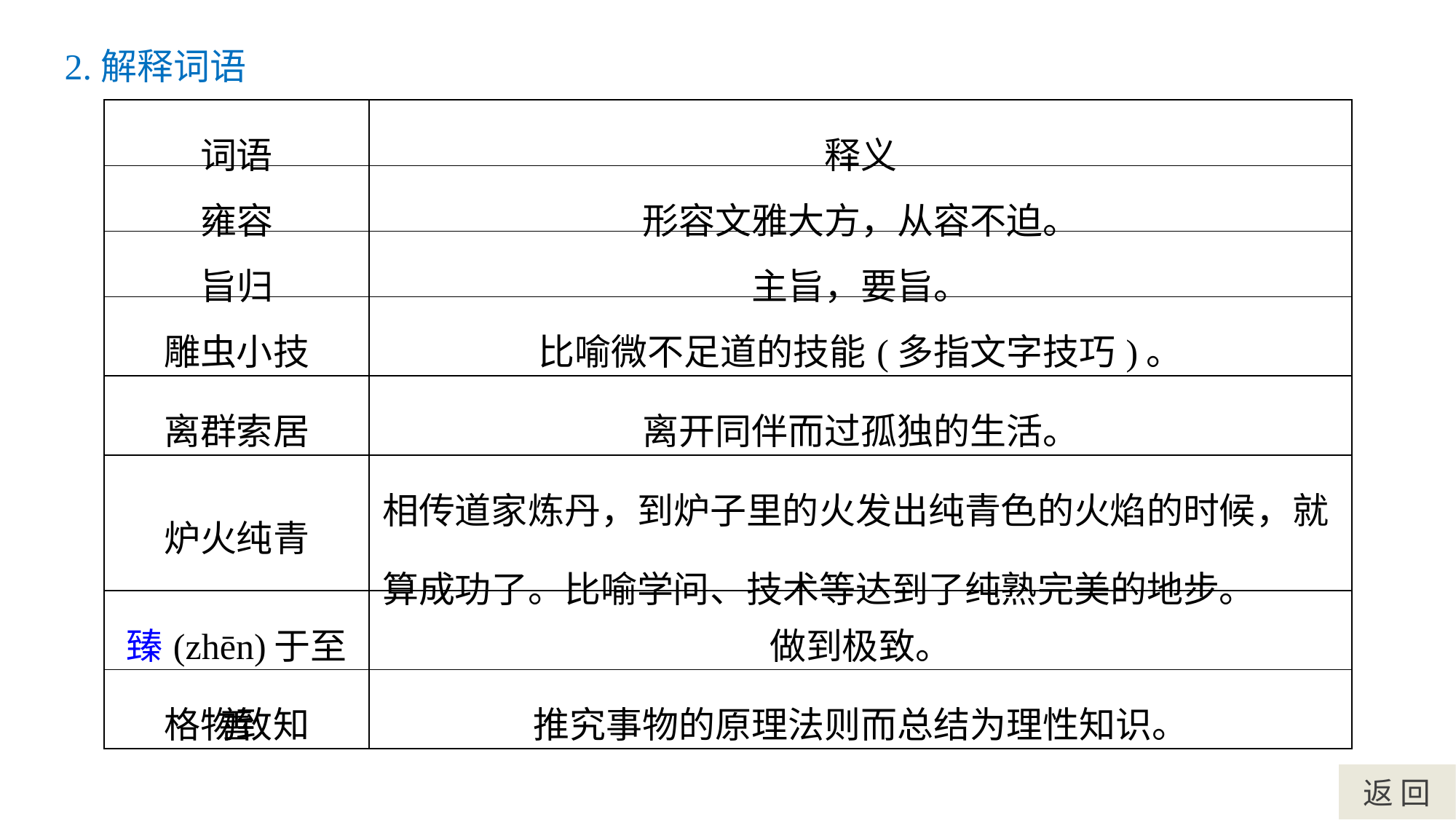

2.解释词语
| 词语 | 释义 |
| --- | --- |
| 雍容 | 形容文雅大方，从容不迫。 |
| 旨归 | 主旨，要旨。 |
| 雕虫小技 | 比喻微不足道的技能(多指文字技巧)。 |
| 离群索居 | 离开同伴而过孤独的生活。 |
| 炉火纯青 | 相传道家炼丹，到炉子里的火发出纯青色的火焰的时候，就算成功了。比喻学问、技术等达到了纯熟完美的地步。 |
| 臻(zhēn)于至善 | 做到极致。 |
| 格物致知 | 推究事物的原理法则而总结为理性知识。 |
返 回